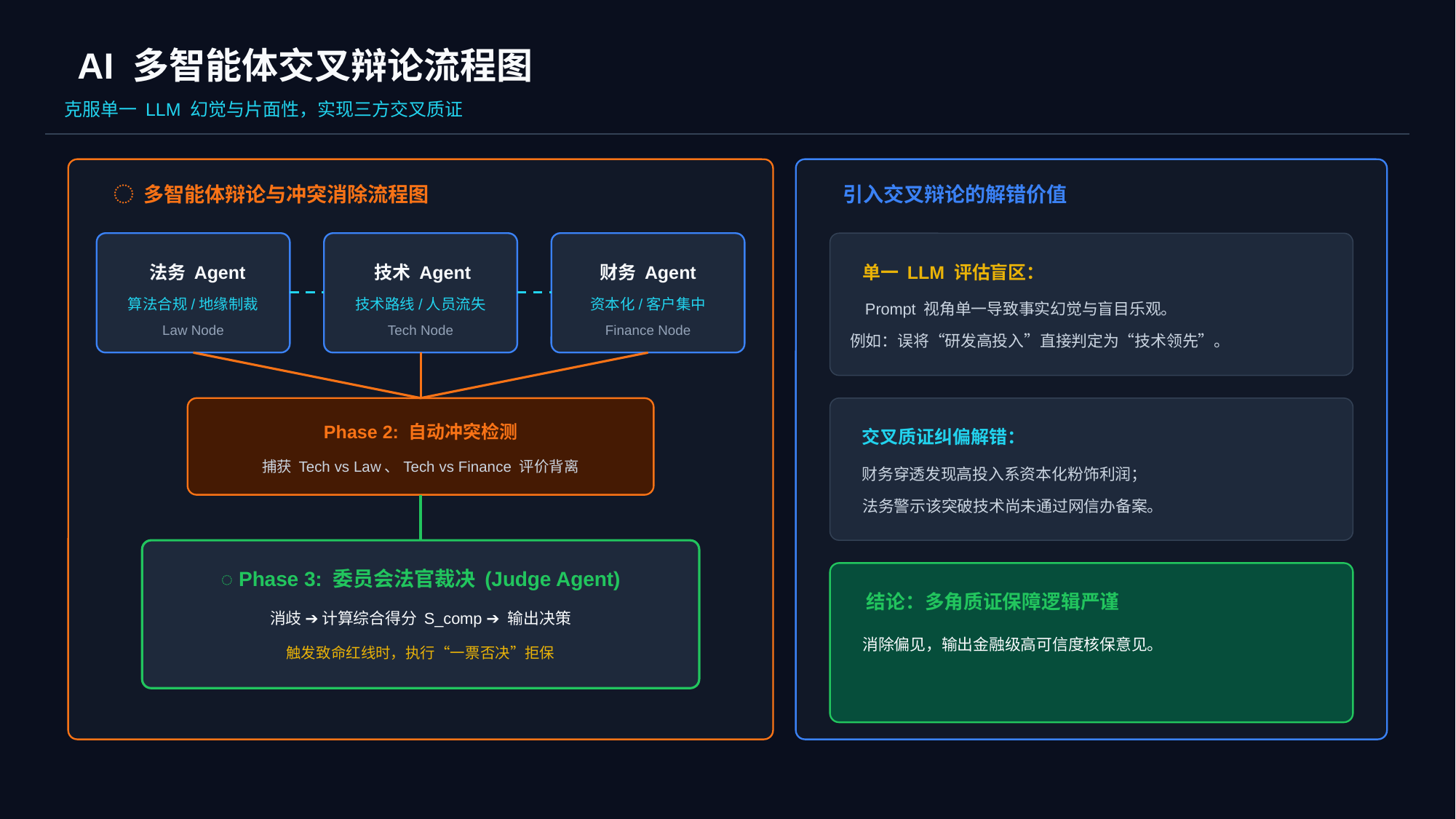

AI 多智能体交叉辩论流程图
克服单一 LLM 幻觉与片面性，实现三方交叉质证

️ 多智能体辩论与冲突消除流程图
引入交叉辩论的解错价值

‍️ 法务 Agent
‍技术 Agent
财务 Agent

算法合规/地缘制裁
技术路线/人员流失
资本化/客户集中
Law Node
Tech Node
Finance Node

Phase 2: 自动冲突检测
捕获 Tech vs Law、Tech vs Finance 评价背离

️ Phase 3: 委员会法官裁决 (Judge Agent)
消歧 ➔ 计算综合得分 S_comp ➔ 输出决策
触发致命红线时，执行“一票否决”拒保

单一 LLM 评估盲区：
Prompt 视角单一导致事实幻觉与盲目乐观。
例如：误将“研发高投入”直接判定为“技术领先”。

交叉质证纠偏解错：
财务穿透发现高投入系资本化粉饰利润；
法务警示该突破技术尚未通过网信办备案。

结论：多角质证保障逻辑严谨
消除偏见，输出金融级高可信度核保意见。